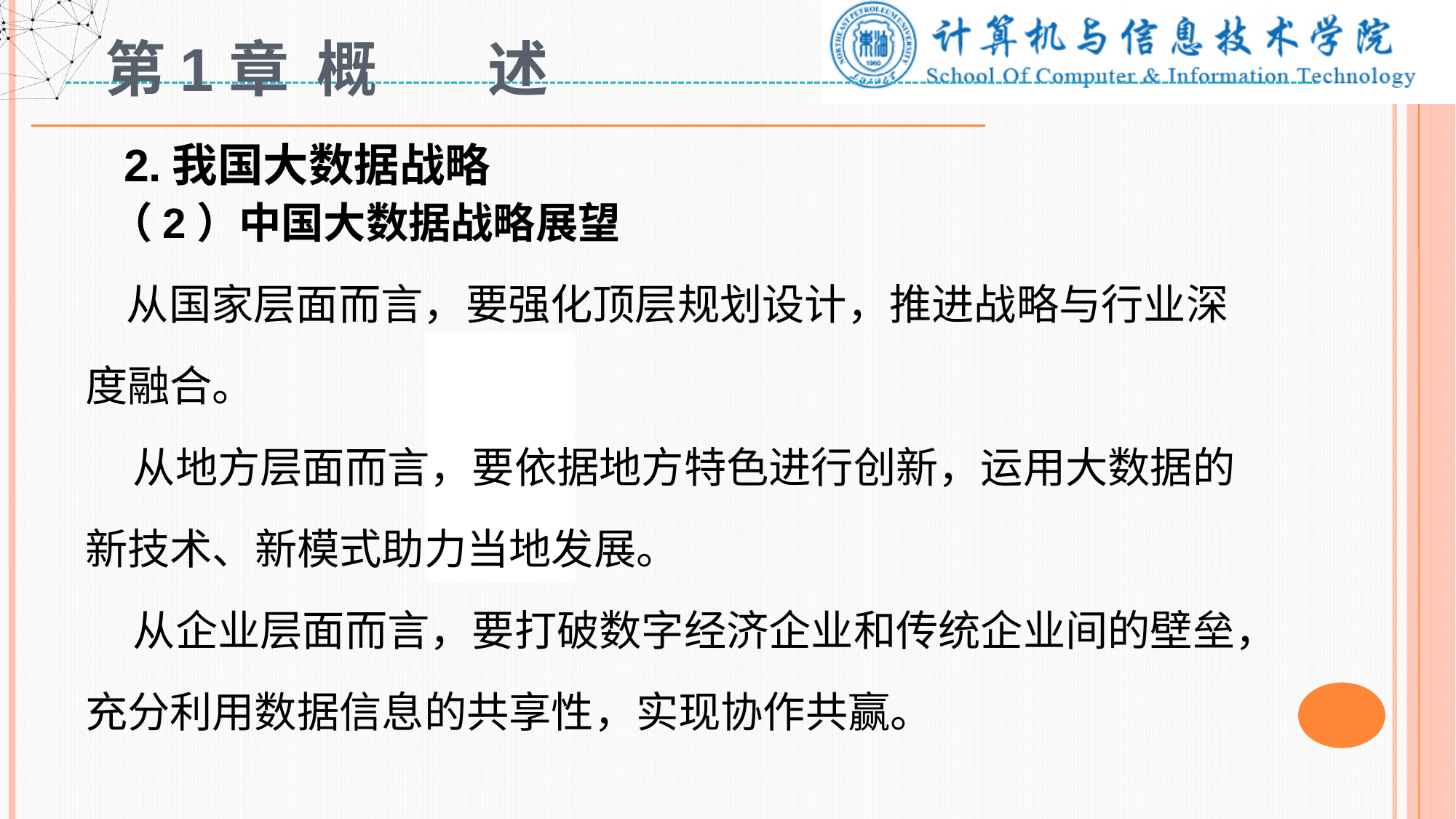

# 第1章  概        述
    2.我国大数据战略
  （2）中国大数据战略展望
    从国家层面而言，要强化顶层规划设计，推进战略与行业深度融合。
    从地方层面而言，要依据地方特色进行创新，运用大数据的新技术、新模式助力当地发展。
    从企业层面而言，要打破数字经济企业和传统企业间的壁垒，充分利用数据信息的共享性，实现协作共赢。